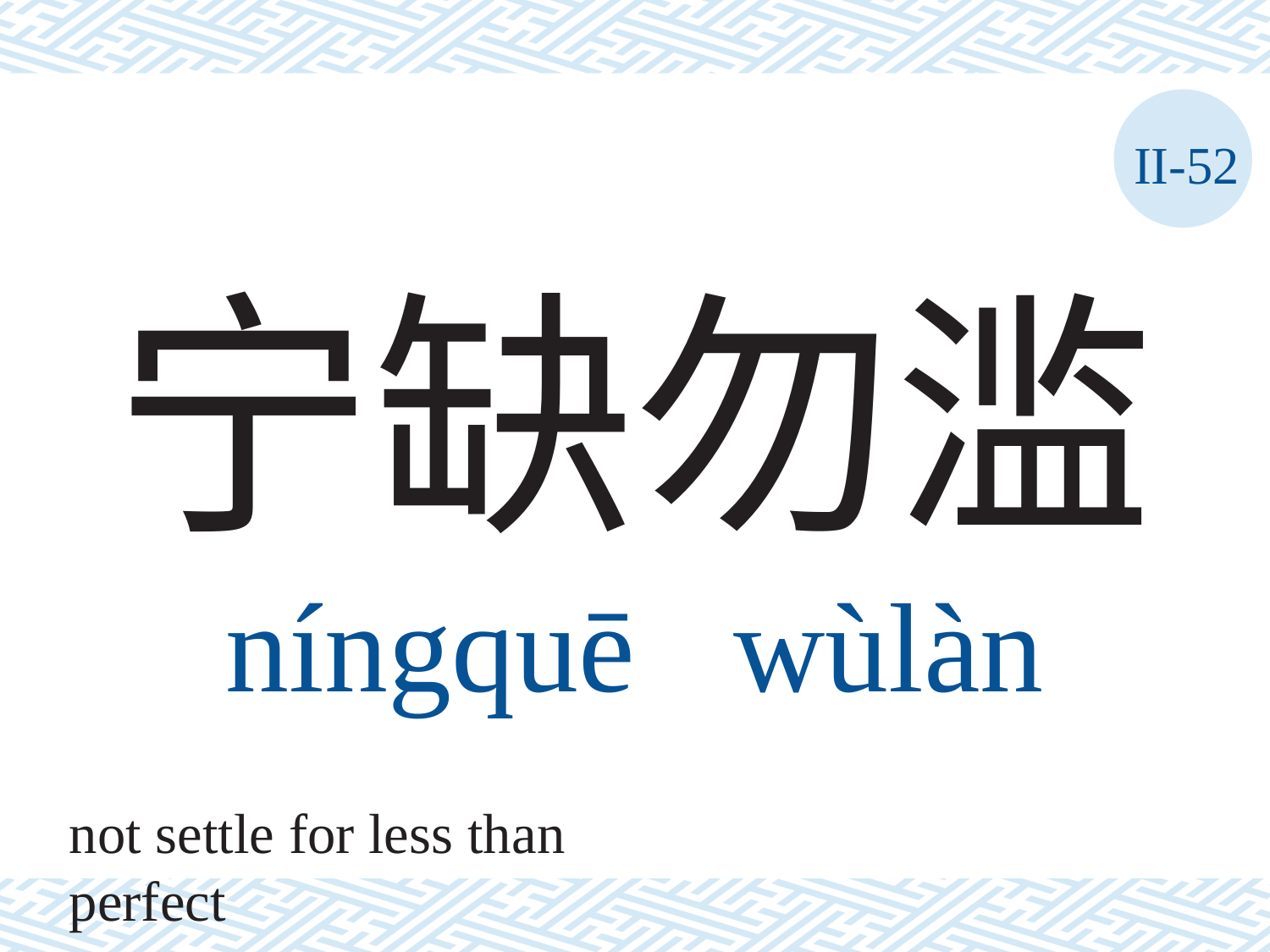

II-52
# 宁缺勿滥 níngquē	wùlàn
not settle for less than perfect